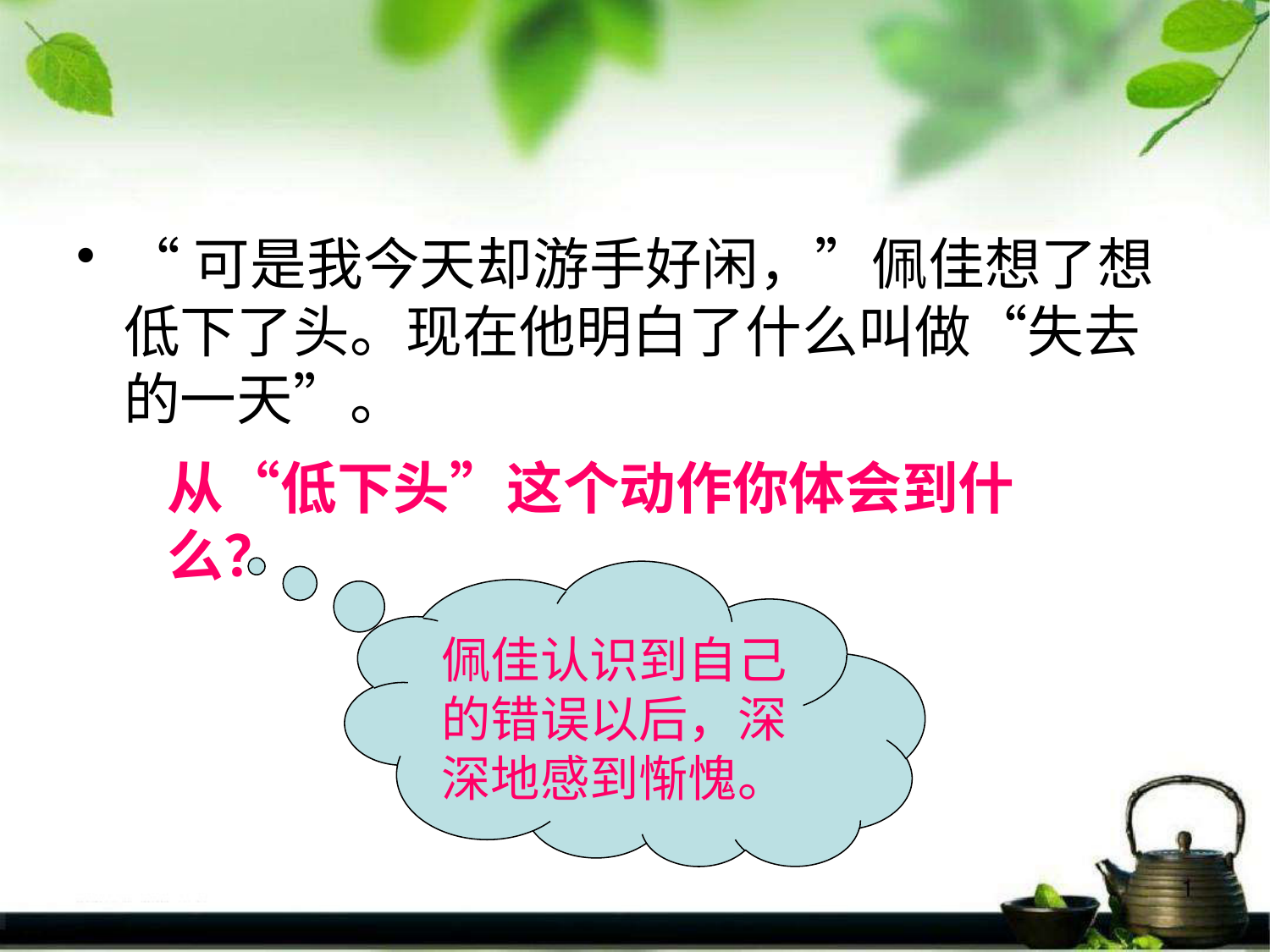

“可是我今天却游手好闲，”佩佳想了想低下了头。现在他明白了什么叫做“失去的一天”。

从“低下头”这个动作你体会到什么？
佩佳认识到自己的错误以后，深深地感到惭愧。